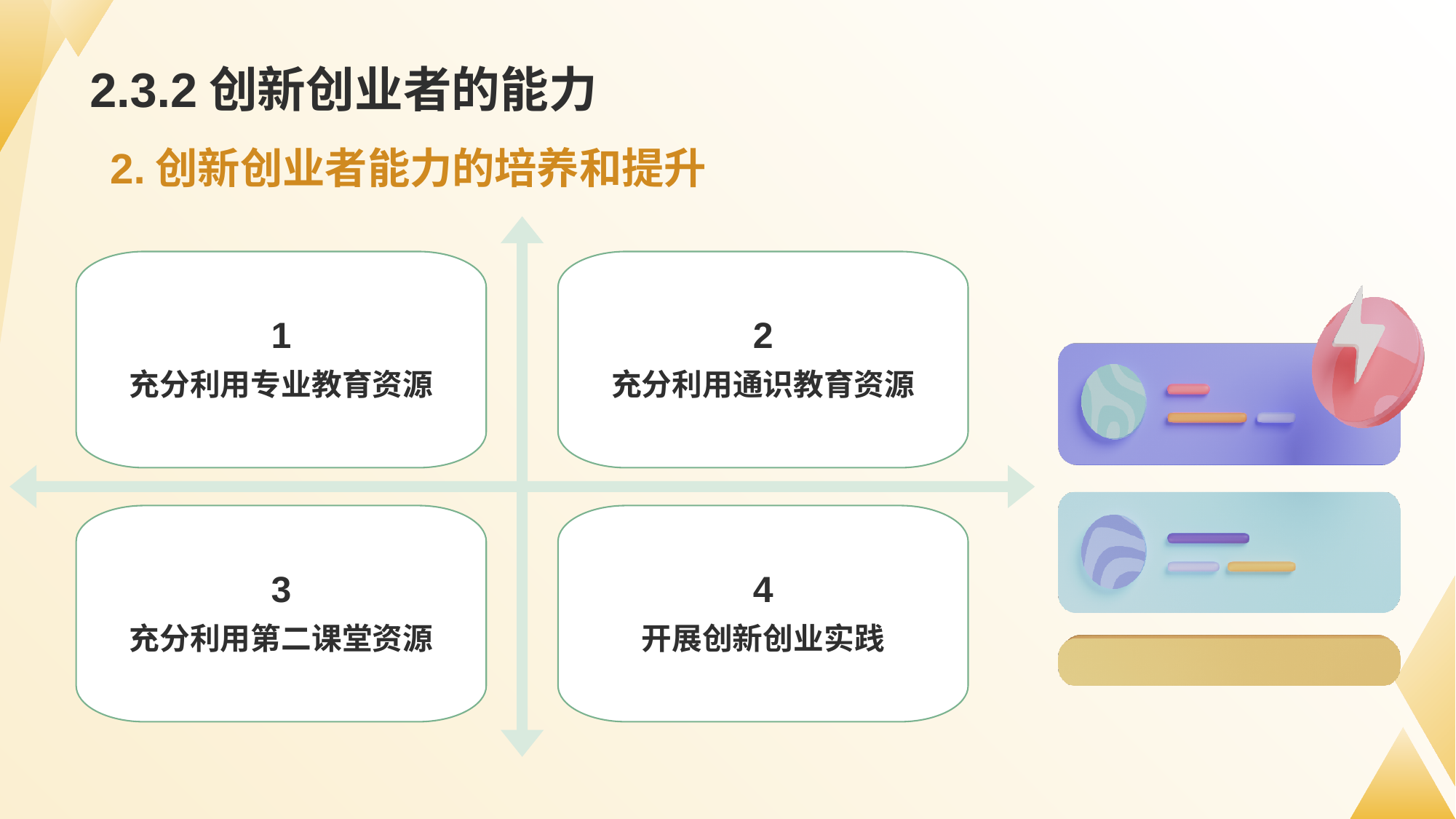

# 2.3.2创新创业者的能力
2.创新创业者能力的培养和提升

1
充分利用专业教育资源
2
充分利用通识教育资源
3
充分利用第二课堂资源
4
开展创新创业实践